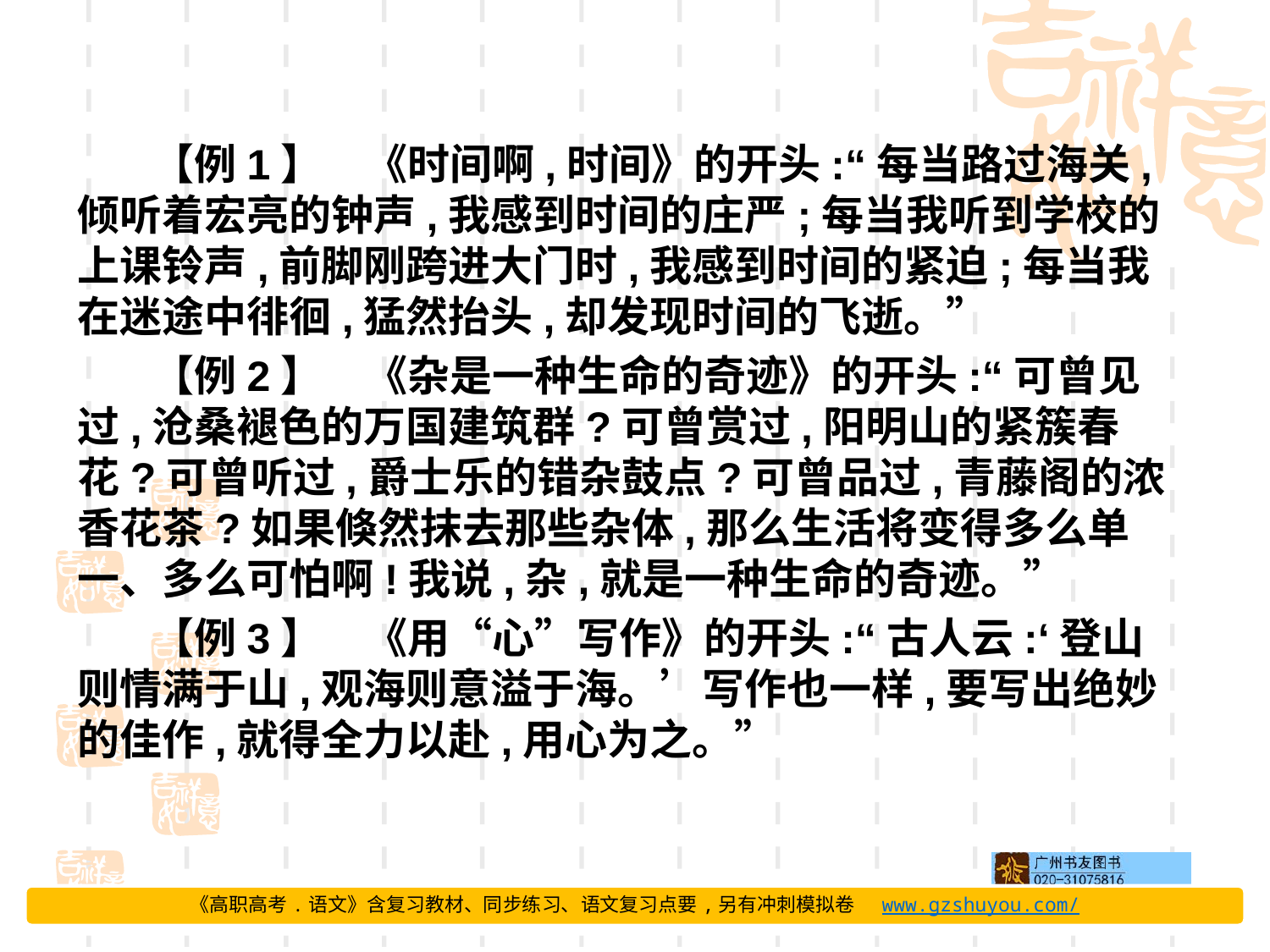

【例1】　《时间啊,时间》的开头:“每当路过海关,倾听着宏亮的钟声,我感到时间的庄严;每当我听到学校的上课铃声,前脚刚跨进大门时,我感到时间的紧迫;每当我在迷途中徘徊,猛然抬头,却发现时间的飞逝。”
【例2】　《杂是一种生命的奇迹》的开头:“可曾见过,沧桑褪色的万国建筑群?可曾赏过,阳明山的紧簇春花?可曾听过,爵士乐的错杂鼓点?可曾品过,青藤阁的浓香花茶?如果倏然抹去那些杂体,那么生活将变得多么单一、多么可怕啊!我说,杂,就是一种生命的奇迹。”
【例3】　《用“心”写作》的开头:“古人云:‘登山则情满于山,观海则意溢于海。’写作也一样,要写出绝妙的佳作,就得全力以赴,用心为之。”